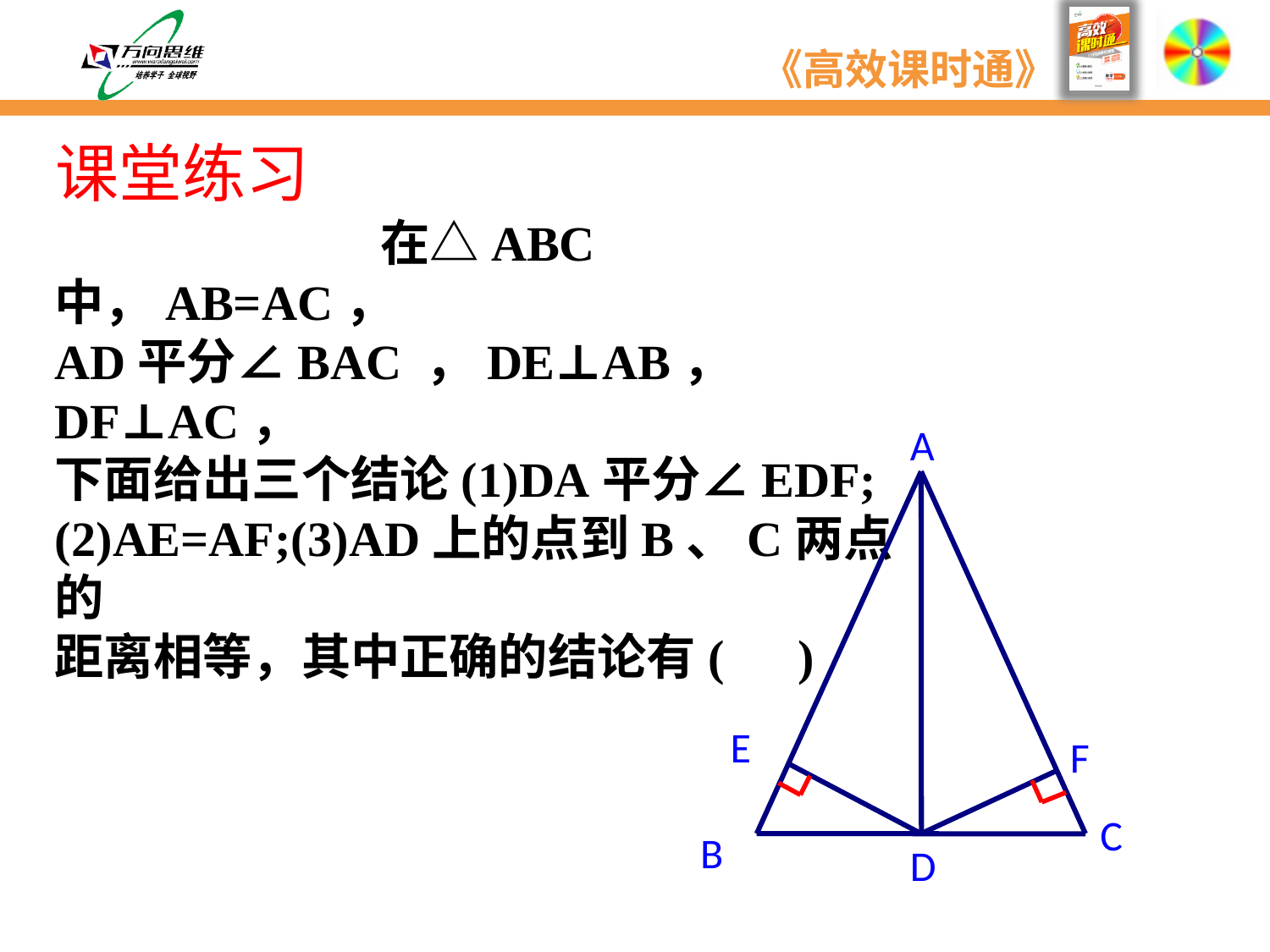

课堂练习
                            在△ABC中，AB=AC，
AD平分∠BAC ，DE⊥AB， DF⊥AC，
下面给出三个结论(1)DA平分∠EDF;
(2)AE=AF;(3)AD上的点到B、C两点的
距离相等，其中正确的结论有(      )
A

E
F

C
B
D